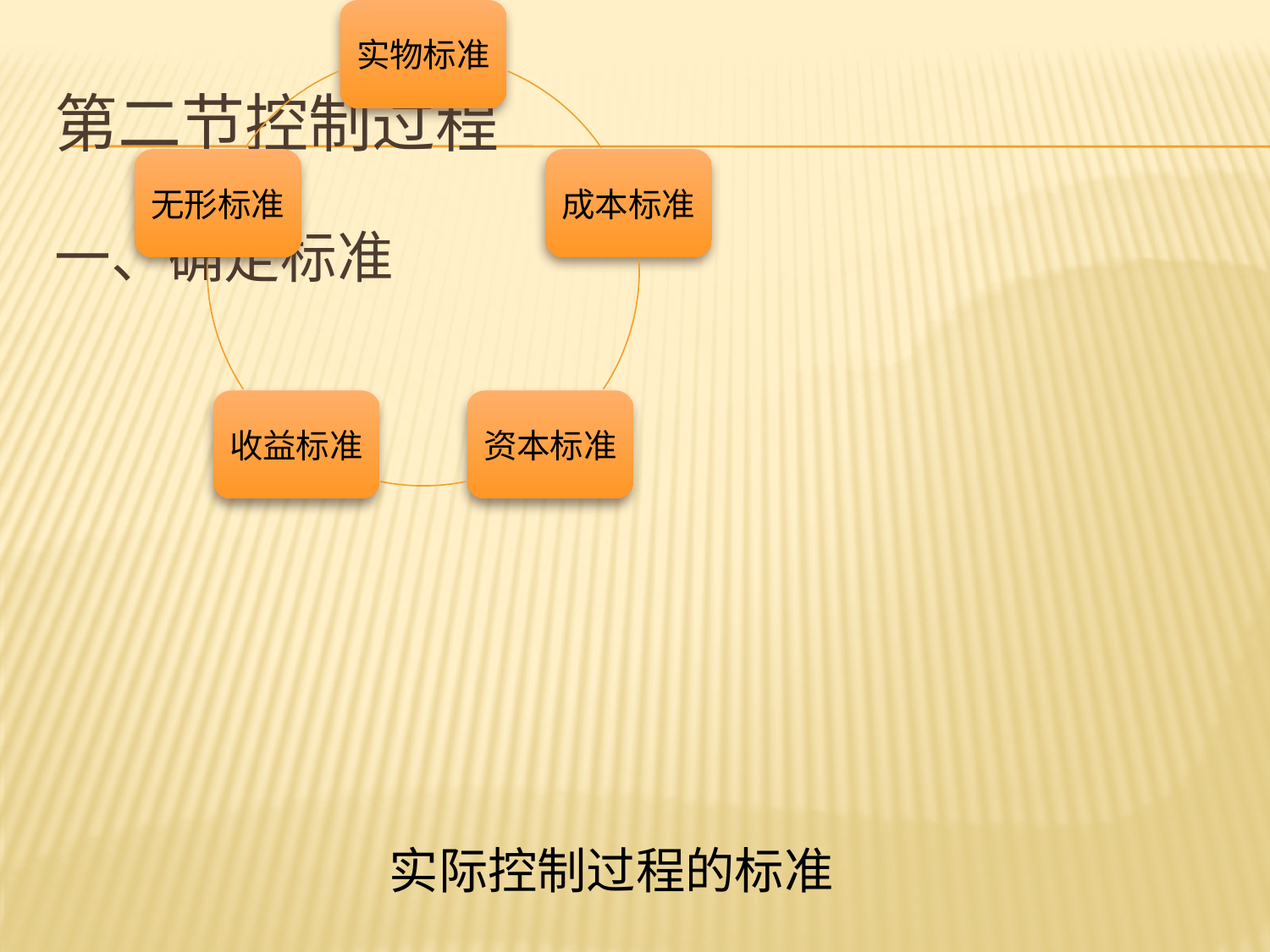

# 第二节控制过程
一、确定标准

实物标准
成本标准
资本标准
收益标准
无形标准
实际控制过程的标准